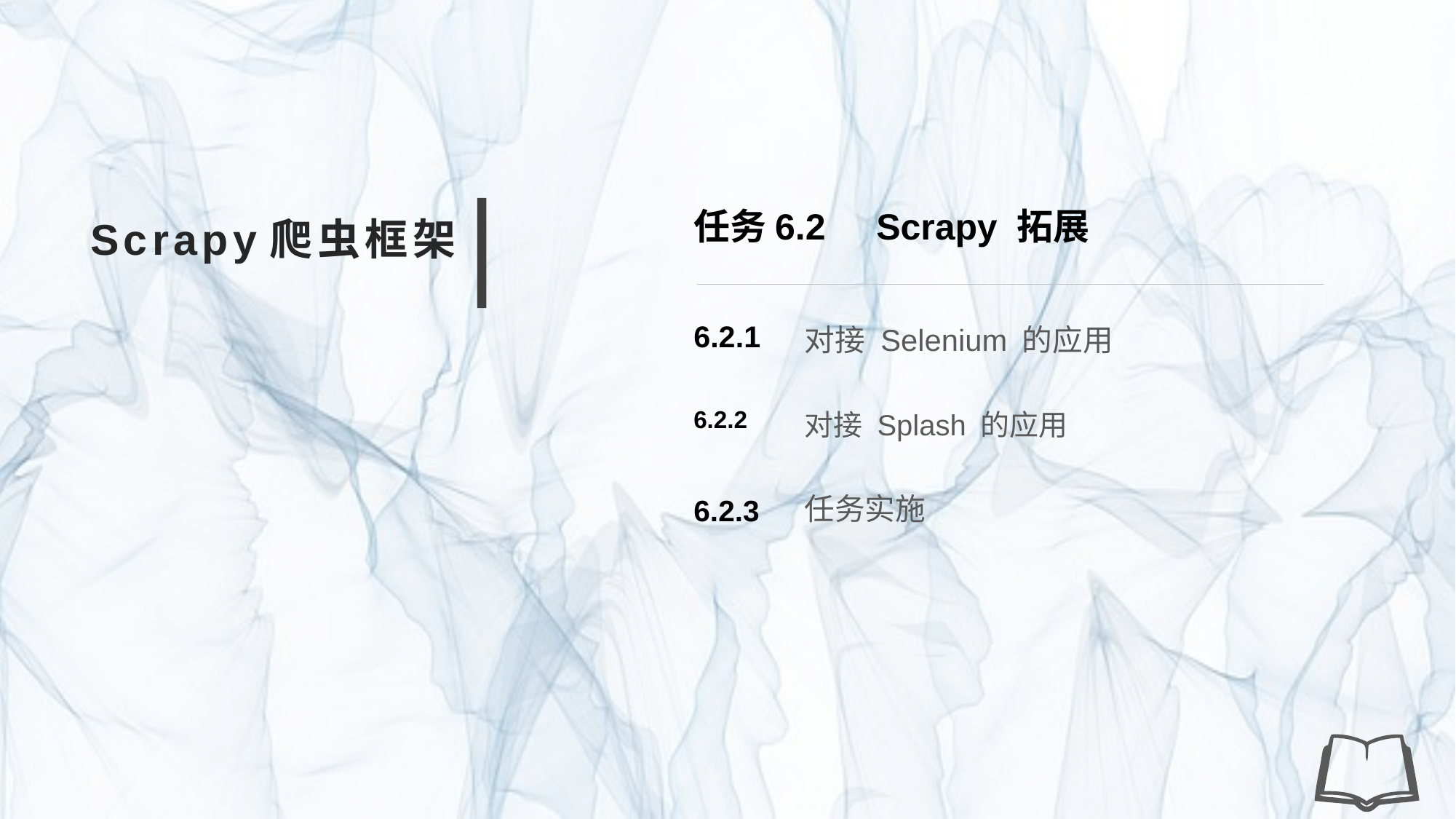

任务6.2     Scrapy 拓展
Scrapy爬虫框架
对接 Selenium 的应用
6.2.1
对接 Splash 的应用
6.2.2
任务实施
6.2.3

2